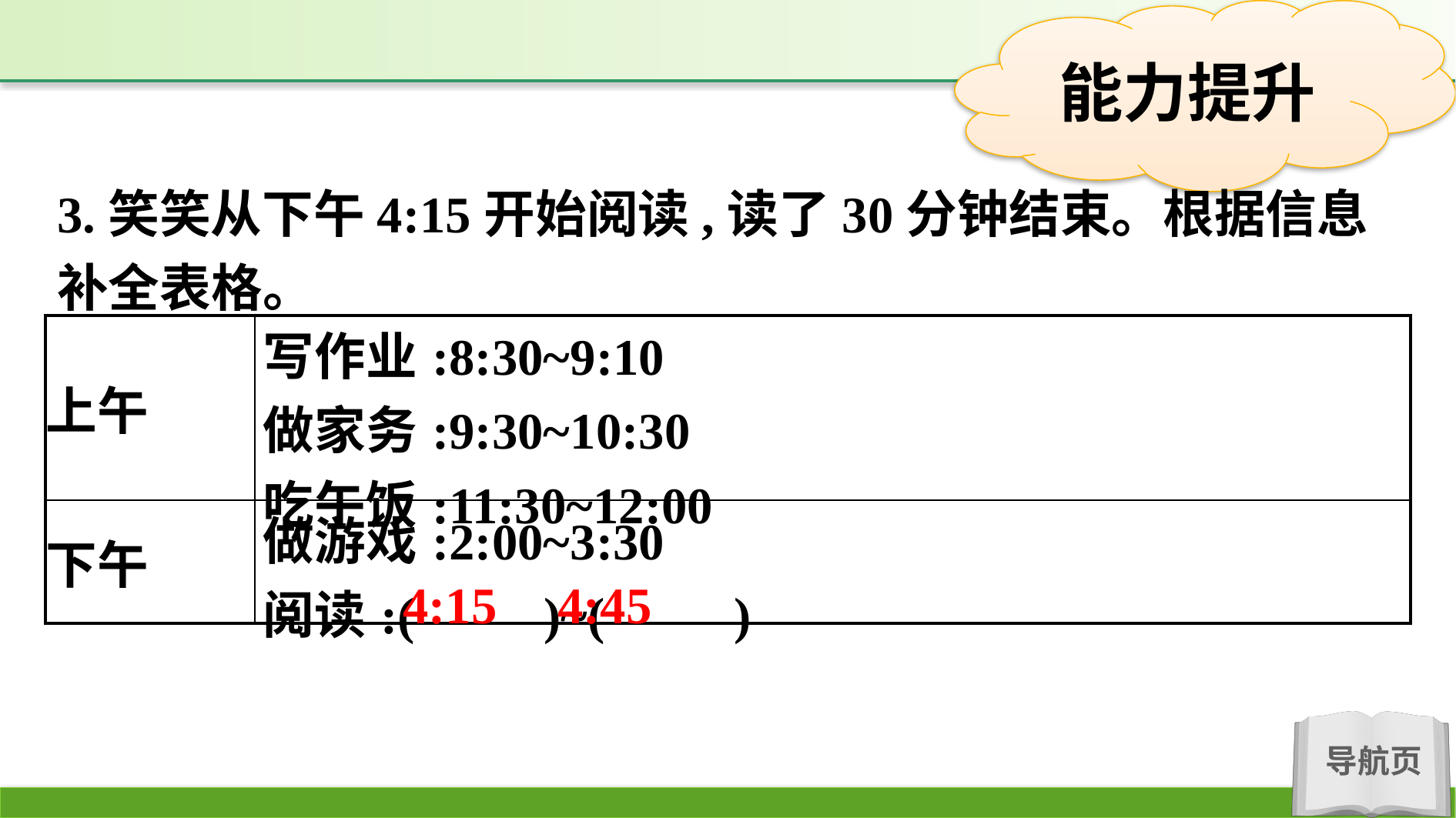

3.笑笑从下午4:15开始阅读,读了30分钟结束。根据信息补全表格。
| 上午 | 写作业:8:30~9:10 做家务:9:30~10:30 吃午饭:11:30~12:00 |
| --- | --- |
| 下午 | 做游戏:2:00~3:30 阅读:(　　)~(　　) |
4:45
4:15